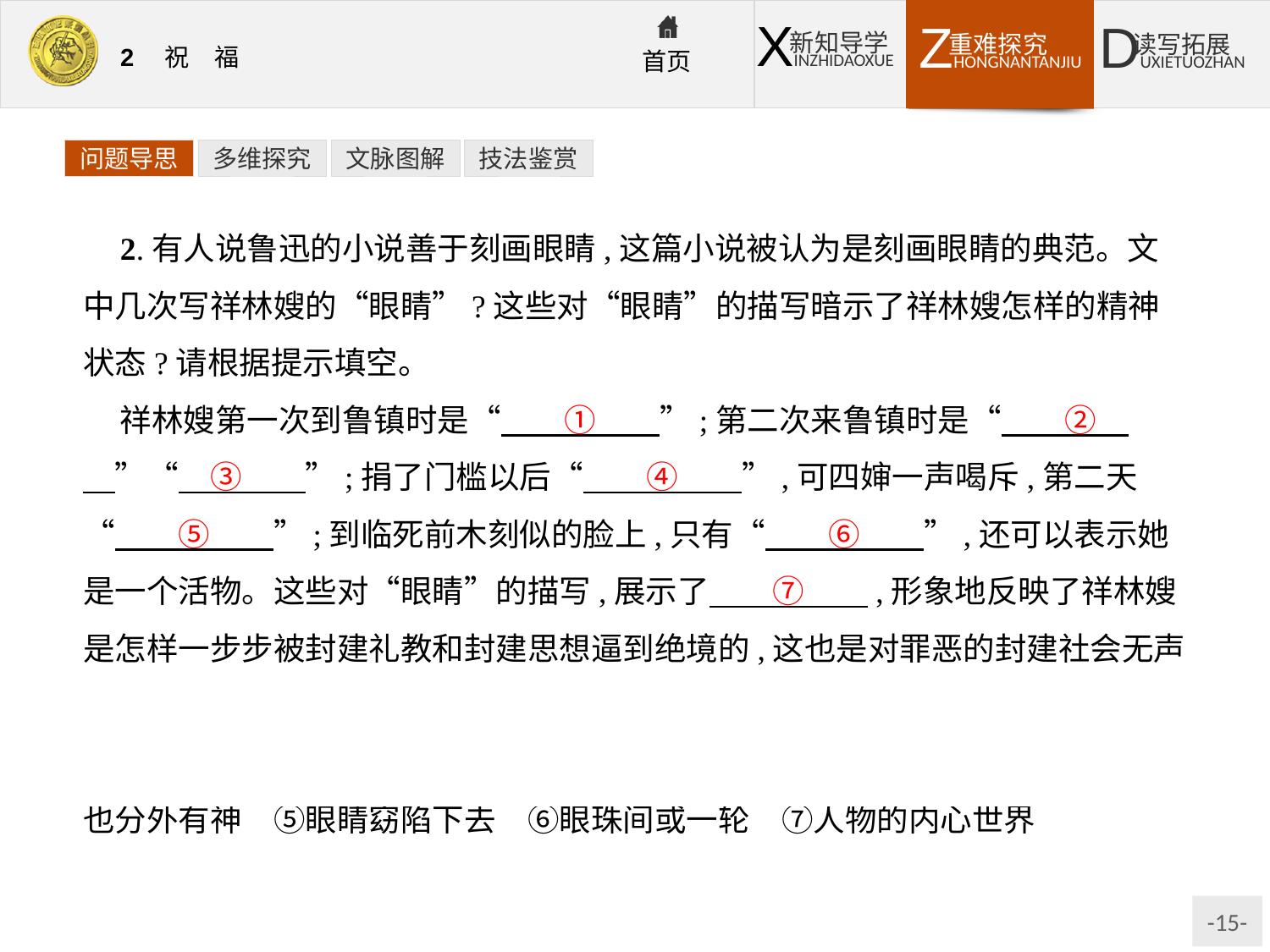

问题导思
多维探究
文脉图解
技法鉴赏
2.有人说鲁迅的小说善于刻画眼睛,这篇小说被认为是刻画眼睛的典范。文中几次写祥林嫂的“眼睛”?这些对“眼睛”的描写暗示了祥林嫂怎样的精神状态?请根据提示填空。
祥林嫂第一次到鲁镇时是“　　①　　”;第二次来鲁镇时是“　　②　　”“　③　　”;捐了门槛以后“　　④　　”,可四婶一声喝斥,第二天“　　⑤　　”;到临死前木刻似的脸上,只有“　　⑥　　”,还可以表示她是一个活物。这些对“眼睛”的描写,展示了　　⑦　　,形象地反映了祥林嫂是怎样一步步被封建礼教和封建思想逼到绝境的,这也是对罪恶的封建社会无声的控诉。
提示:①顺着眼　②顺着眼,眼角上带些泪痕　③没有先前那样精神　④眼光也分外有神　⑤眼睛窈陷下去　⑥眼珠间或一轮　⑦人物的内心世界